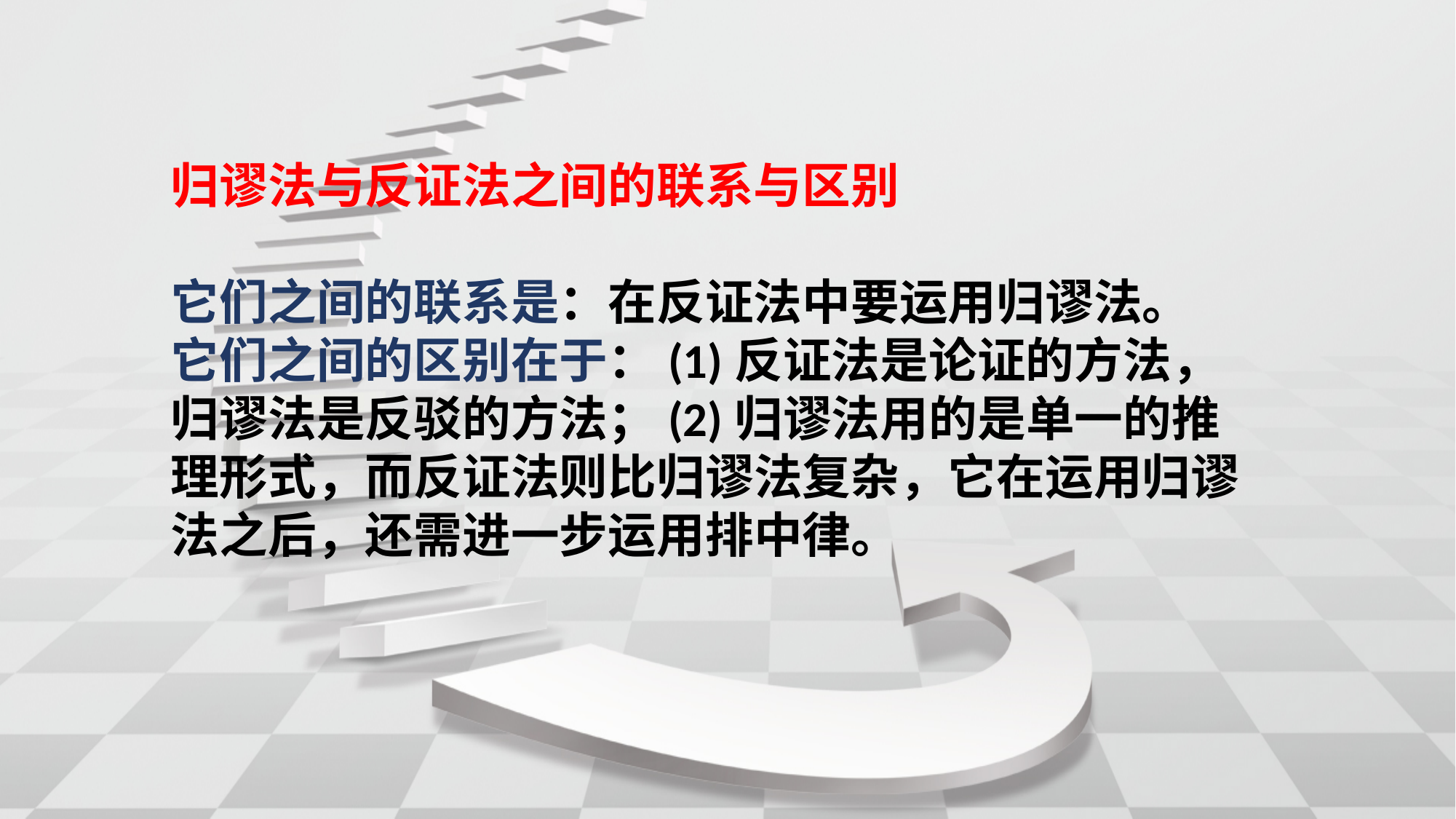

归谬法与反证法之间的联系与区别

它们之间的联系是：在反证法中要运用归谬法。
它们之间的区别在于：(1)反证法是论证的方法，归谬法是反驳的方法；(2)归谬法用的是单一的推理形式，而反证法则比归谬法复杂，它在运用归谬法之后，还需进一步运用排中律。